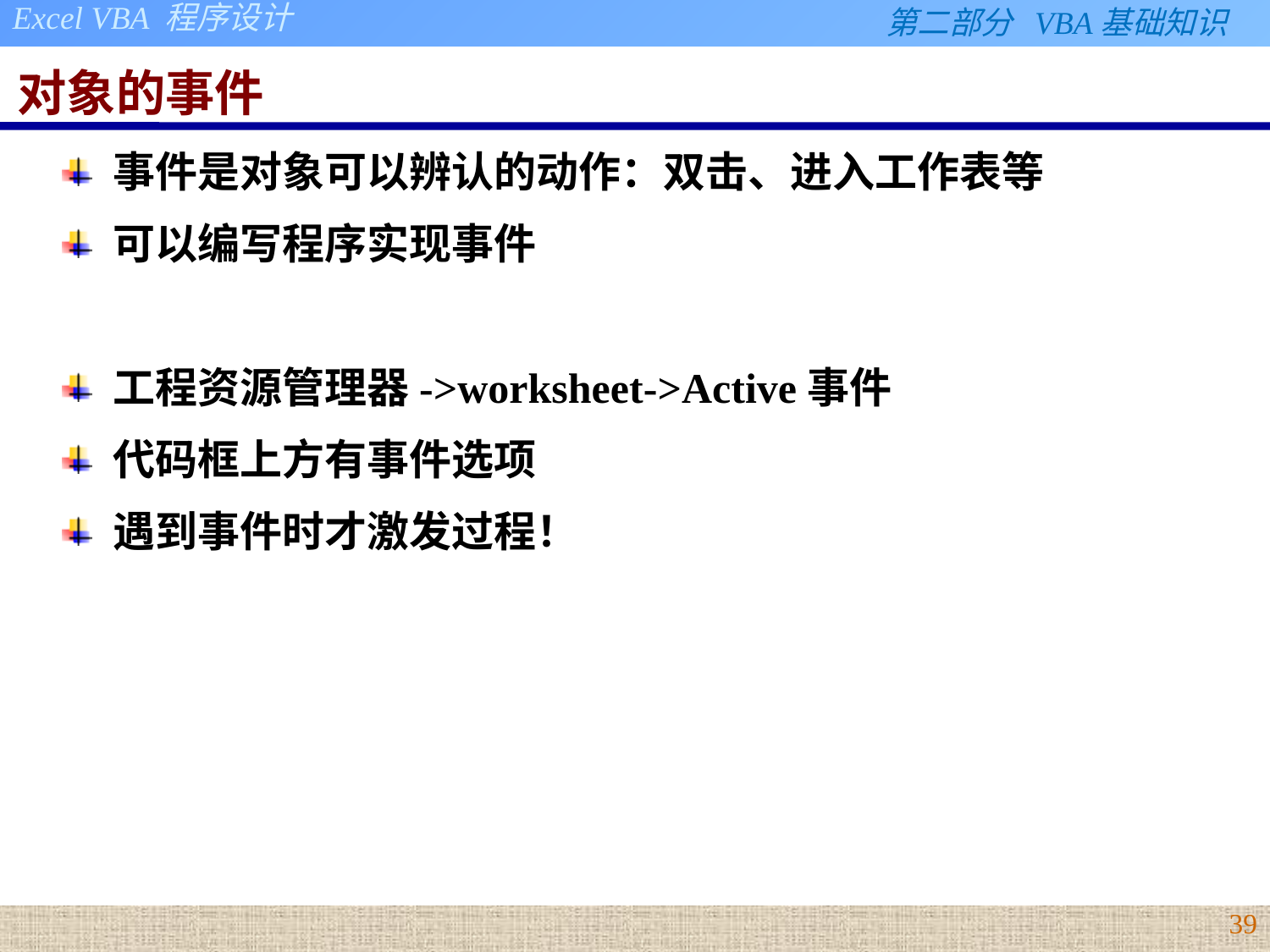

# 对象的事件
事件是对象可以辨认的动作：双击、进入工作表等
可以编写程序实现事件

工程资源管理器->worksheet->Active事件
代码框上方有事件选项
遇到事件时才激发过程！